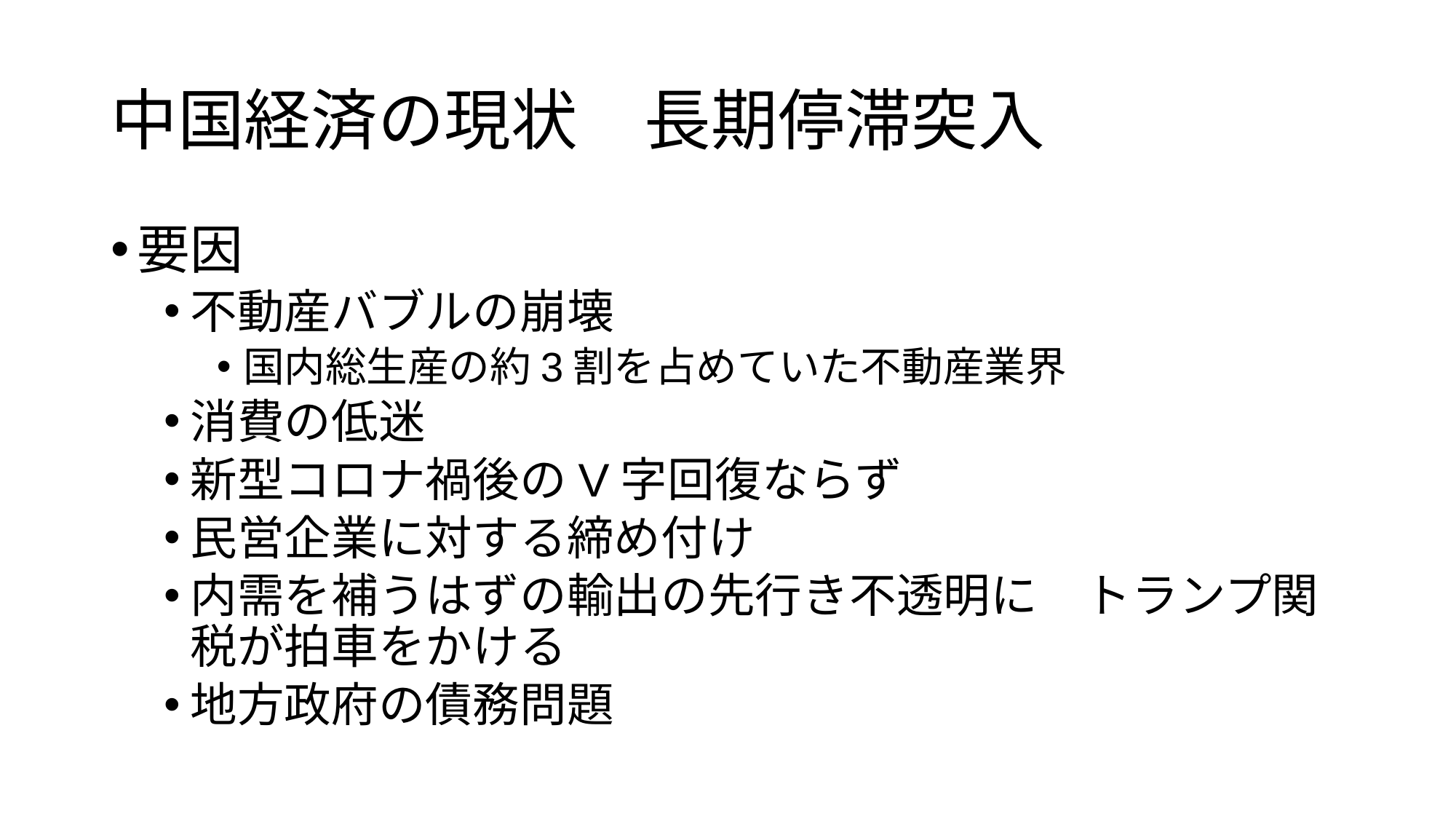

# 中国経済の現状　長期停滞突入
要因
不動産バブルの崩壊
国内総生産の約3割を占めていた不動産業界
消費の低迷
新型コロナ禍後のV字回復ならず
民営企業に対する締め付け
内需を補うはずの輸出の先行き不透明に　トランプ関税が拍車をかける
地方政府の債務問題